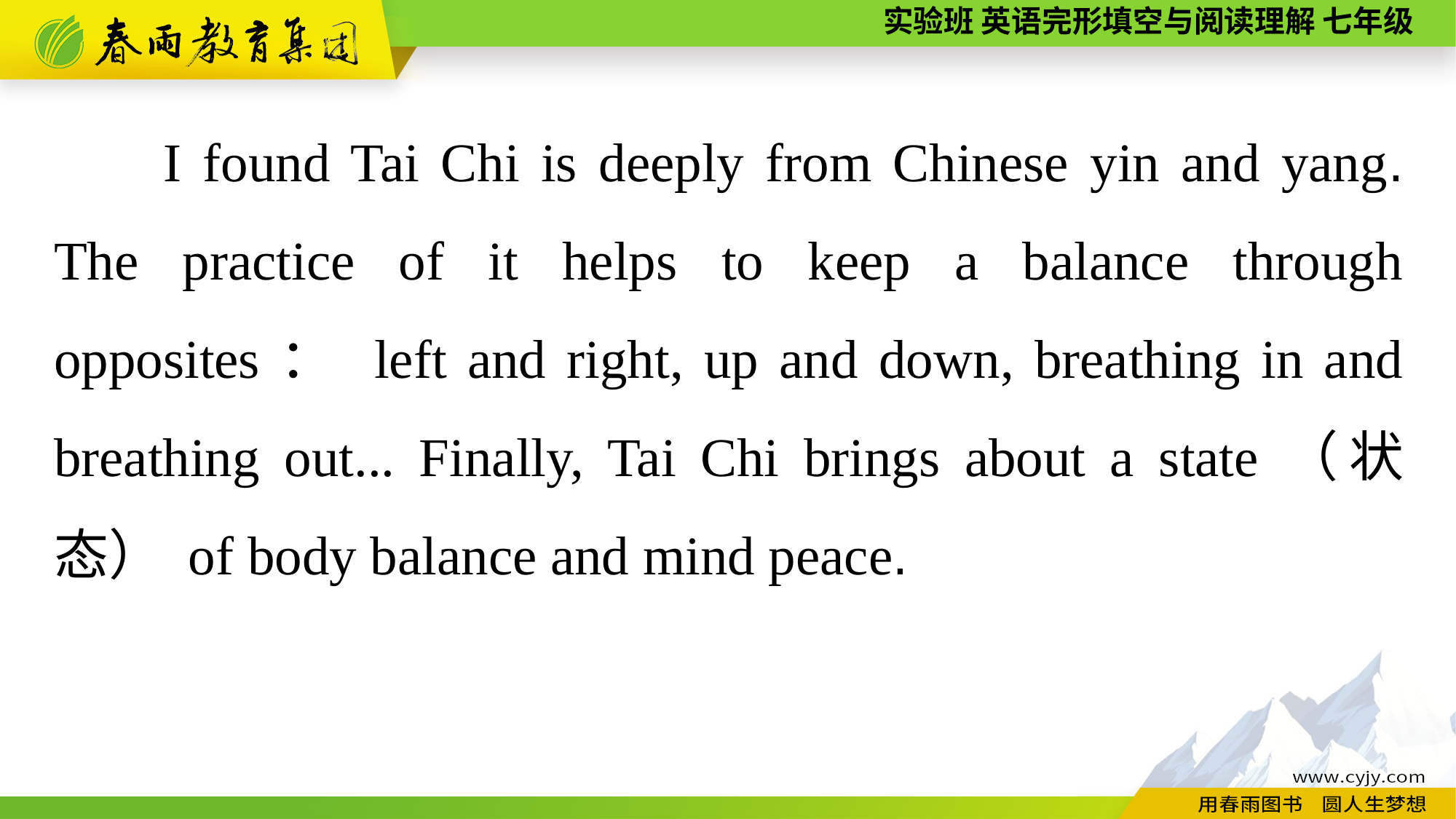

I found Tai Chi is deeply from Chinese yin and yang. The practice of it helps to keep a balance through opposites： left and right, up and down, breathing in and breathing out... Finally, Tai Chi brings about a state（状态） of body balance and mind peace.